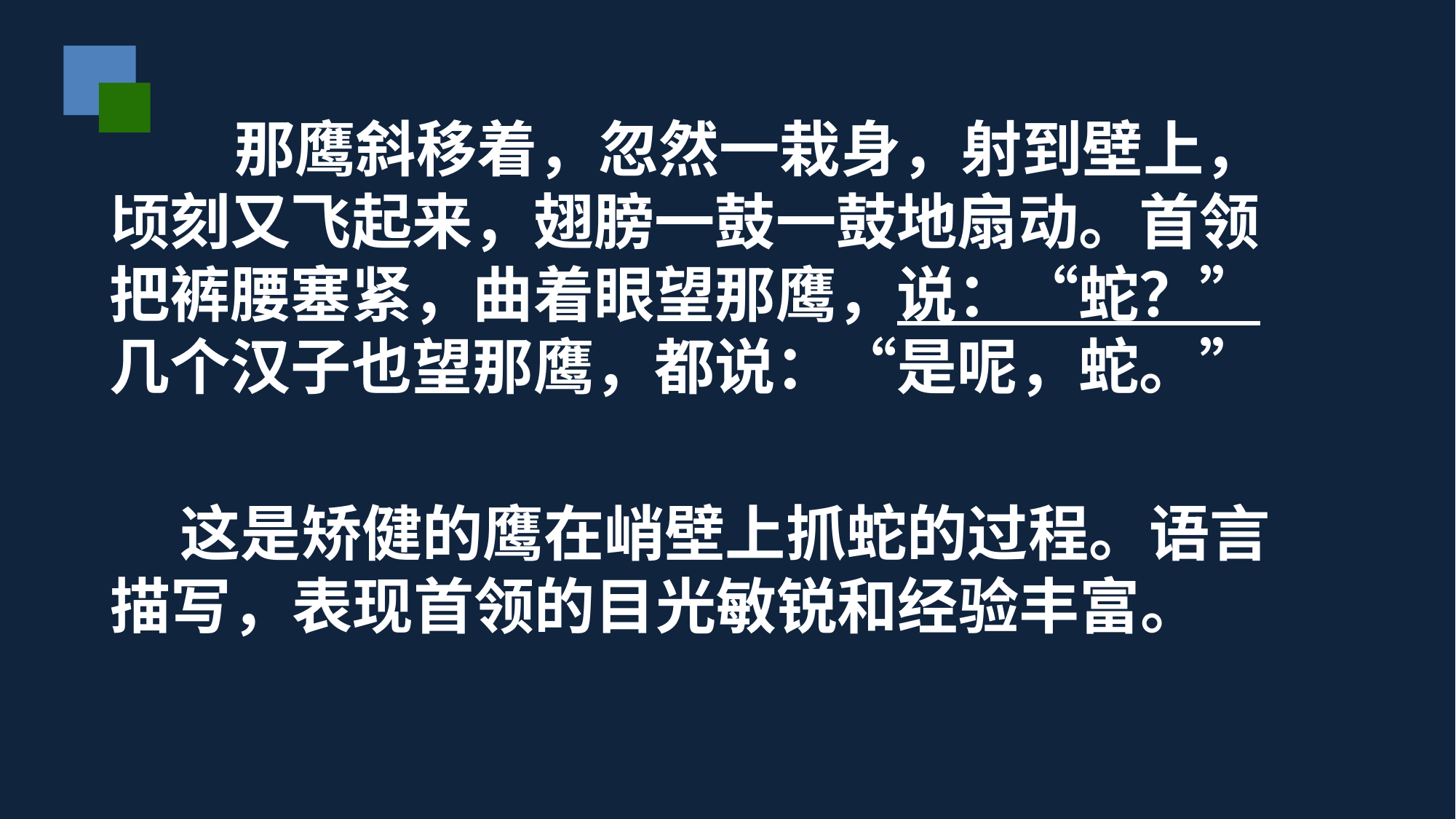

那鹰斜移着，忽然一栽身，射到壁上，顷刻又飞起来，翅膀一鼓一鼓地扇动。首领把裤腰塞紧，曲着眼望那鹰，说：“蛇？”几个汉子也望那鹰，都说：“是呢，蛇。”
    这是矫健的鹰在峭壁上抓蛇的过程。语言描写，表现首领的目光敏锐和经验丰富。